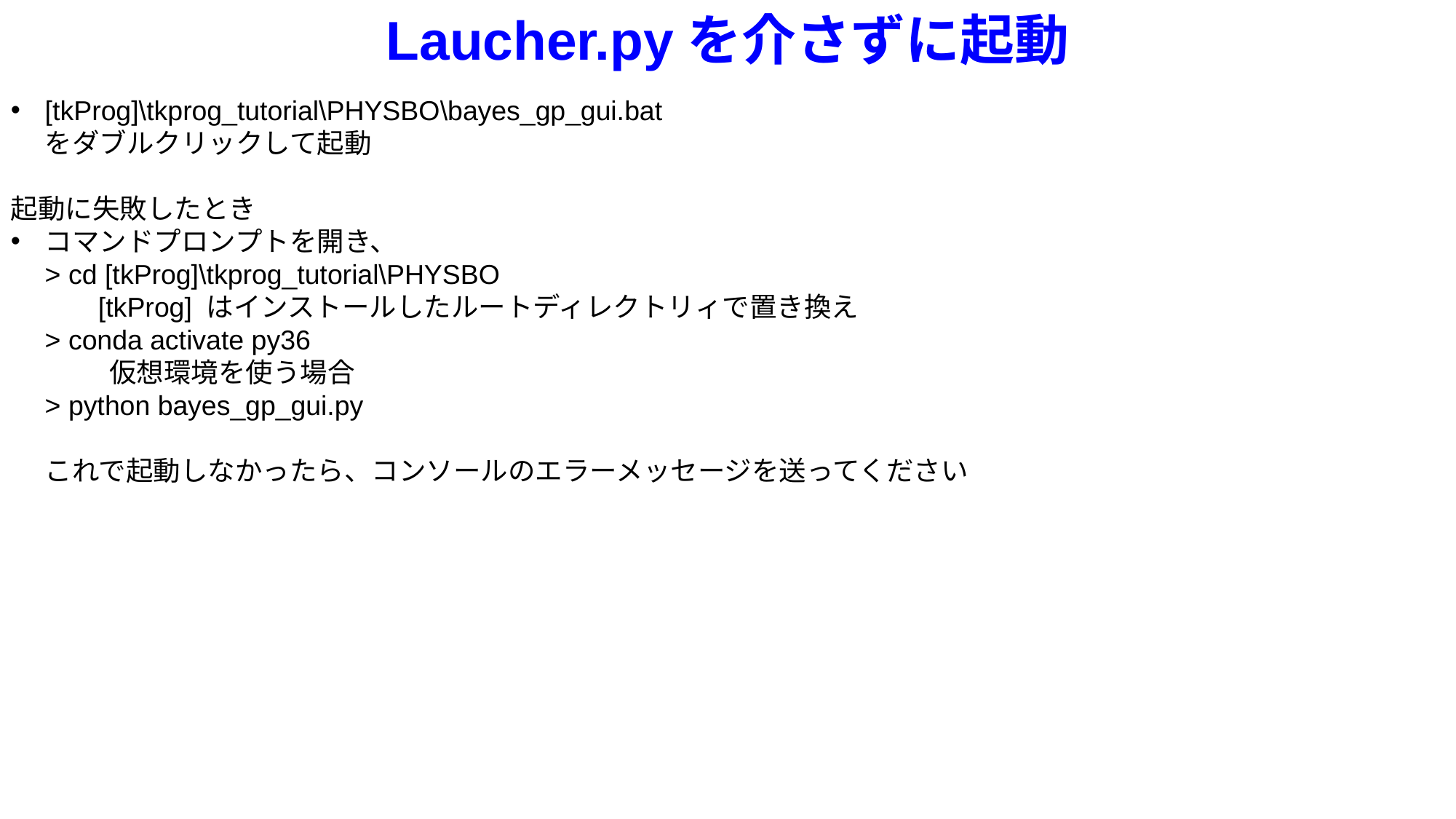

Laucher.pyを介さずに起動
[tkProg]\tkprog_tutorial\PHYSBO\bayes_gp_gui.bat
をダブルクリックして起動

起動に失敗したとき
コマンドプロンプトを開き、
> cd [tkProg]\tkprog_tutorial\PHYSBO
       [tkProg] はインストールしたルートディレクトリィで置き換え
> conda activate py36
    　仮想環境を使う場合
> python bayes_gp_gui.py
これで起動しなかったら、コンソールのエラーメッセージを送ってください